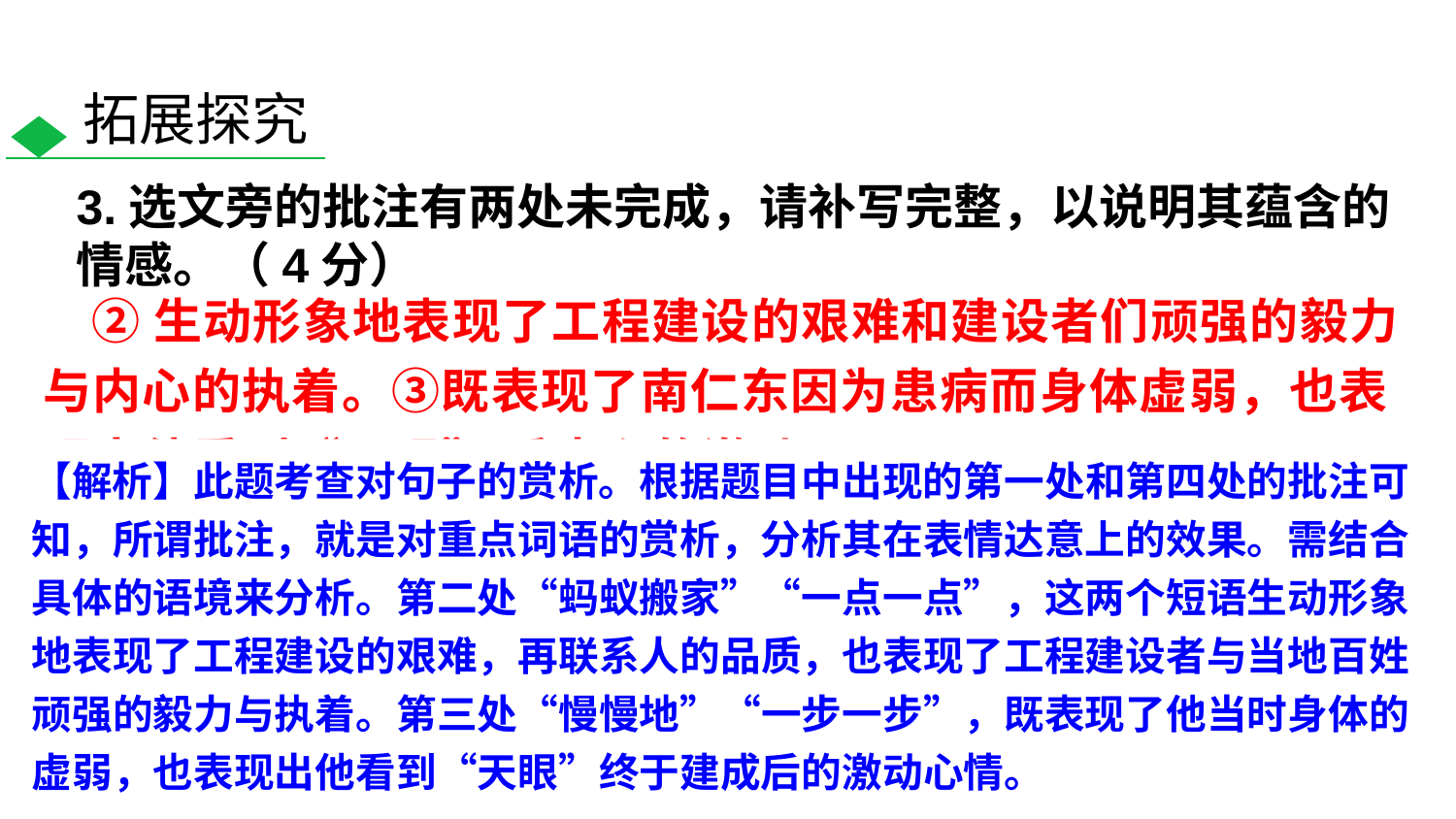

拓展探究

3.选文旁的批注有两处未完成，请补写完整，以说明其蕴含的情感。（4分）
    ②生动形象地表现了工程建设的艰难和建设者们顽强的毅力与内心的执着。③既表现了南仁东因为患病而身体虚弱，也表现出他看到“天眼” 后内心的激动。
【解析】此题考查对句子的赏析。根据题目中出现的第一处和第四处的批注可知，所谓批注，就是对重点词语的赏析，分析其在表情达意上的效果。需结合具体的语境来分析。第二处“蚂蚁搬家”“一点一点”，这两个短语生动形象地表现了工程建设的艰难，再联系人的品质，也表现了工程建设者与当地百姓顽强的毅力与执着。第三处“慢慢地”“一步一步”，既表现了他当时身体的虚弱，也表现出他看到“天眼”终于建成后的激动心情。